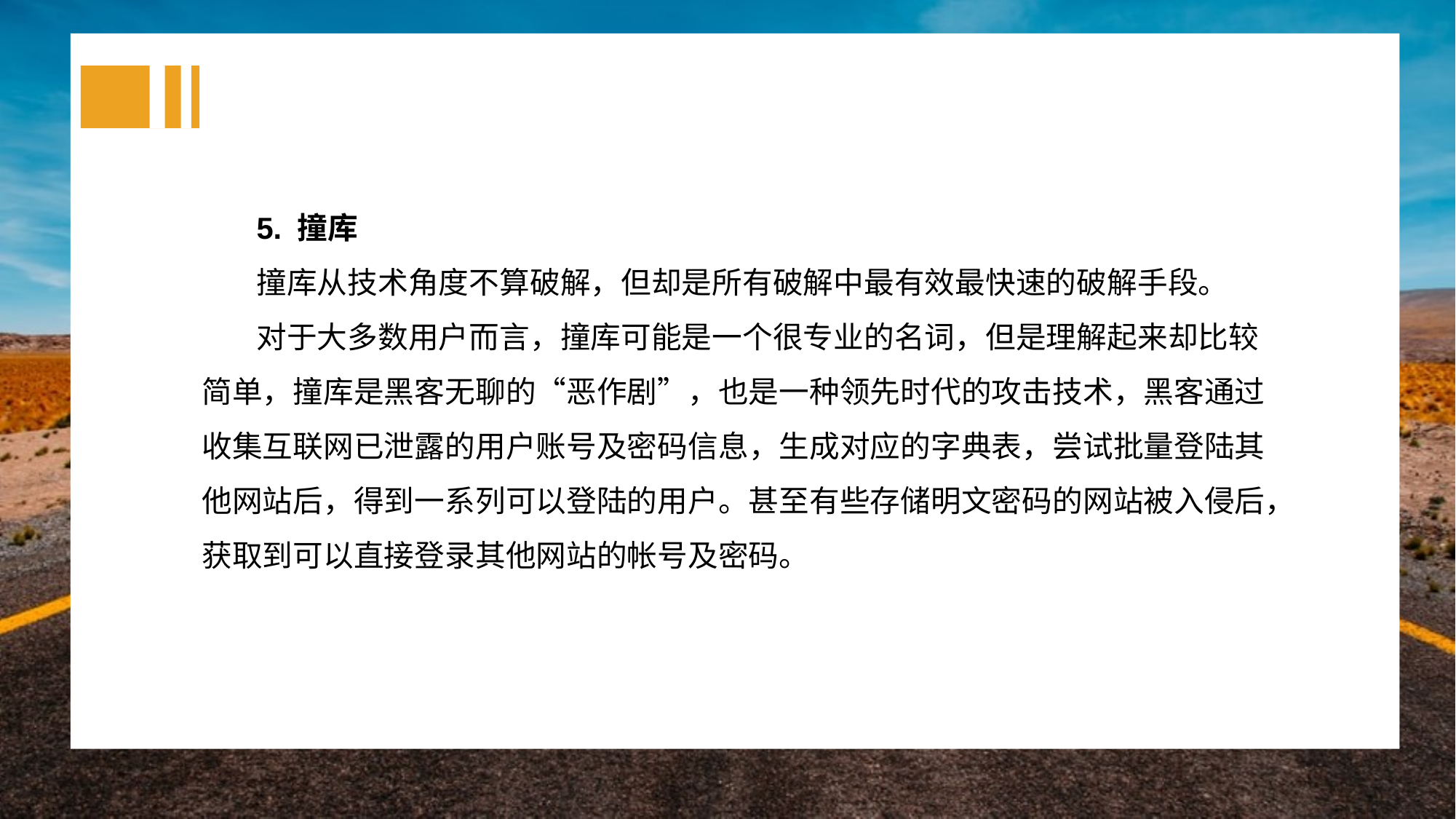

5. 撞库
撞库从技术角度不算破解，但却是所有破解中最有效最快速的破解手段。
对于大多数用户而言，撞库可能是一个很专业的名词，但是理解起来却比较简单，撞库是黑客无聊的“恶作剧”，也是一种领先时代的攻击技术，黑客通过收集互联网已泄露的用户账号及密码信息，生成对应的字典表，尝试批量登陆其他网站后，得到一系列可以登陆的用户。甚至有些存储明文密码的网站被入侵后，获取到可以直接登录其他网站的帐号及密码。